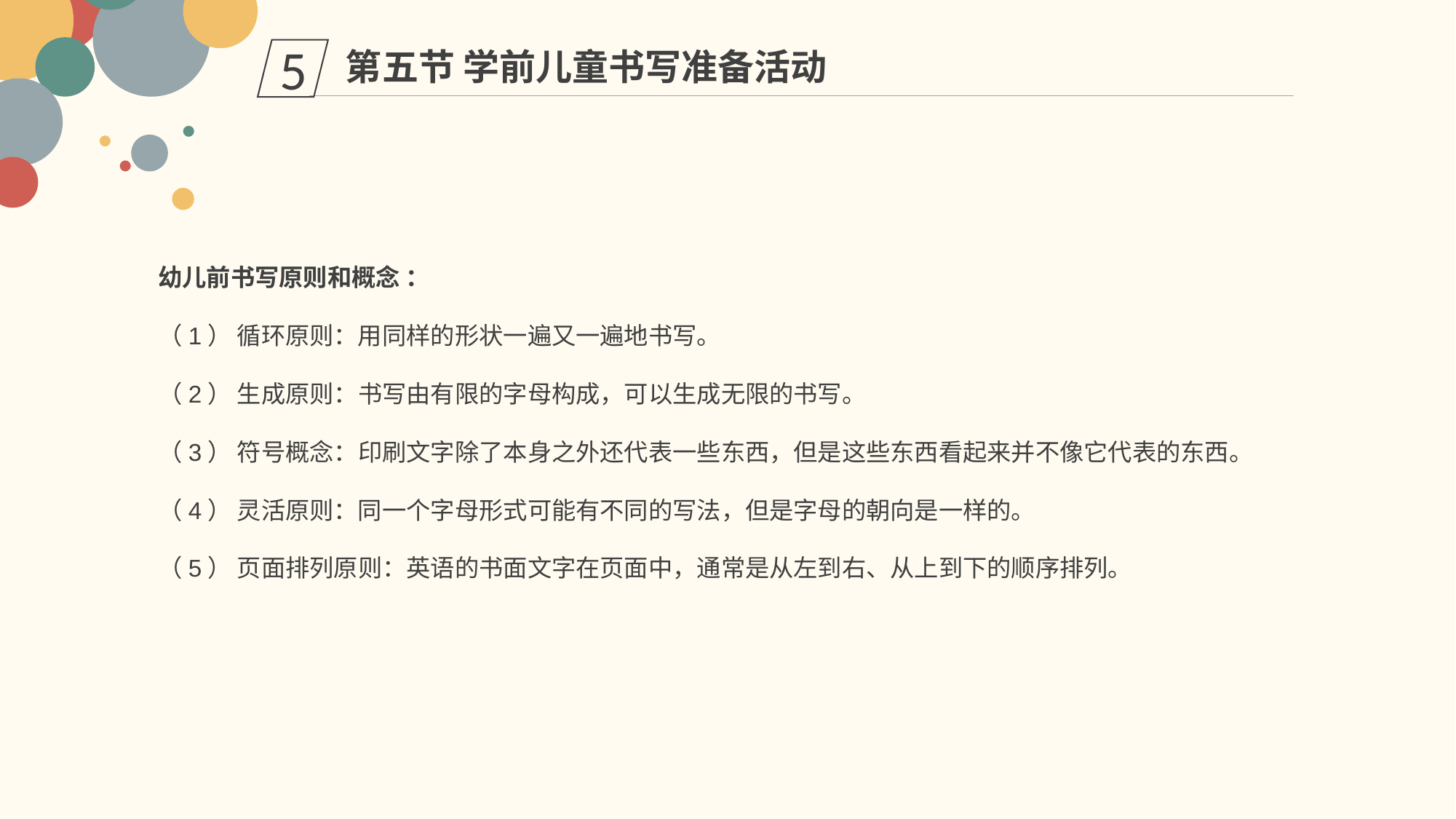

第五节 学前儿童书写准备活动
5
幼儿前书写原则和概念 ：
（1） 循环原则：用同样的形状一遍又一遍地书写。
（2） 生成原则：书写由有限的字母构成，可以生成无限的书写。
（3） 符号概念：印刷文字除了本身之外还代表一些东西，但是这些东西看起来并不像它代表的东西。
（4） 灵活原则：同一个字母形式可能有不同的写法，但是字母的朝向是一样的。
（5） 页面排列原则：英语的书面文字在页面中，通常是从左到右、从上到下的顺序排列。